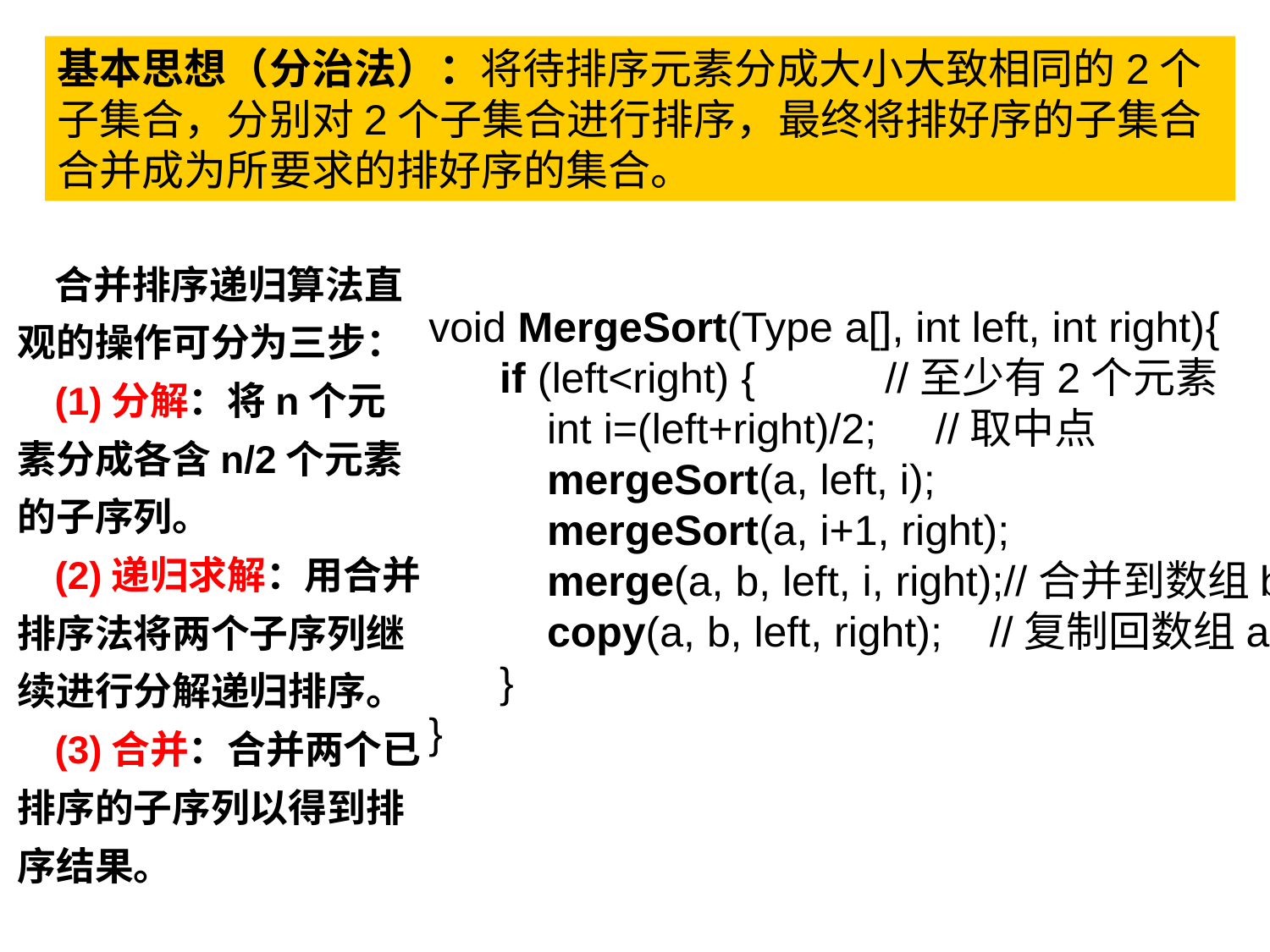

基本思想（分治法）：将待排序元素分成大小大致相同的2个子集合，分别对2个子集合进行排序，最终将排好序的子集合合并成为所要求的排好序的集合。
合并排序递归算法直观的操作可分为三步：
(1)分解：将n个元素分成各含n/2个元素的子序列。
(2)递归求解：用合并排序法将两个子序列继续进行分解递归排序。
(3)合并：合并两个已排序的子序列以得到排序结果。
void MergeSort(Type a[], int left, int right){
      if (left<right) {           //至少有2个元素
          int i=(left+right)/2;     //取中点
          mergeSort(a, left, i);
          mergeSort(a, i+1, right);
          merge(a, b, left, i, right);//合并到数组b
          copy(a, b, left, right);    //复制回数组a
      }
}